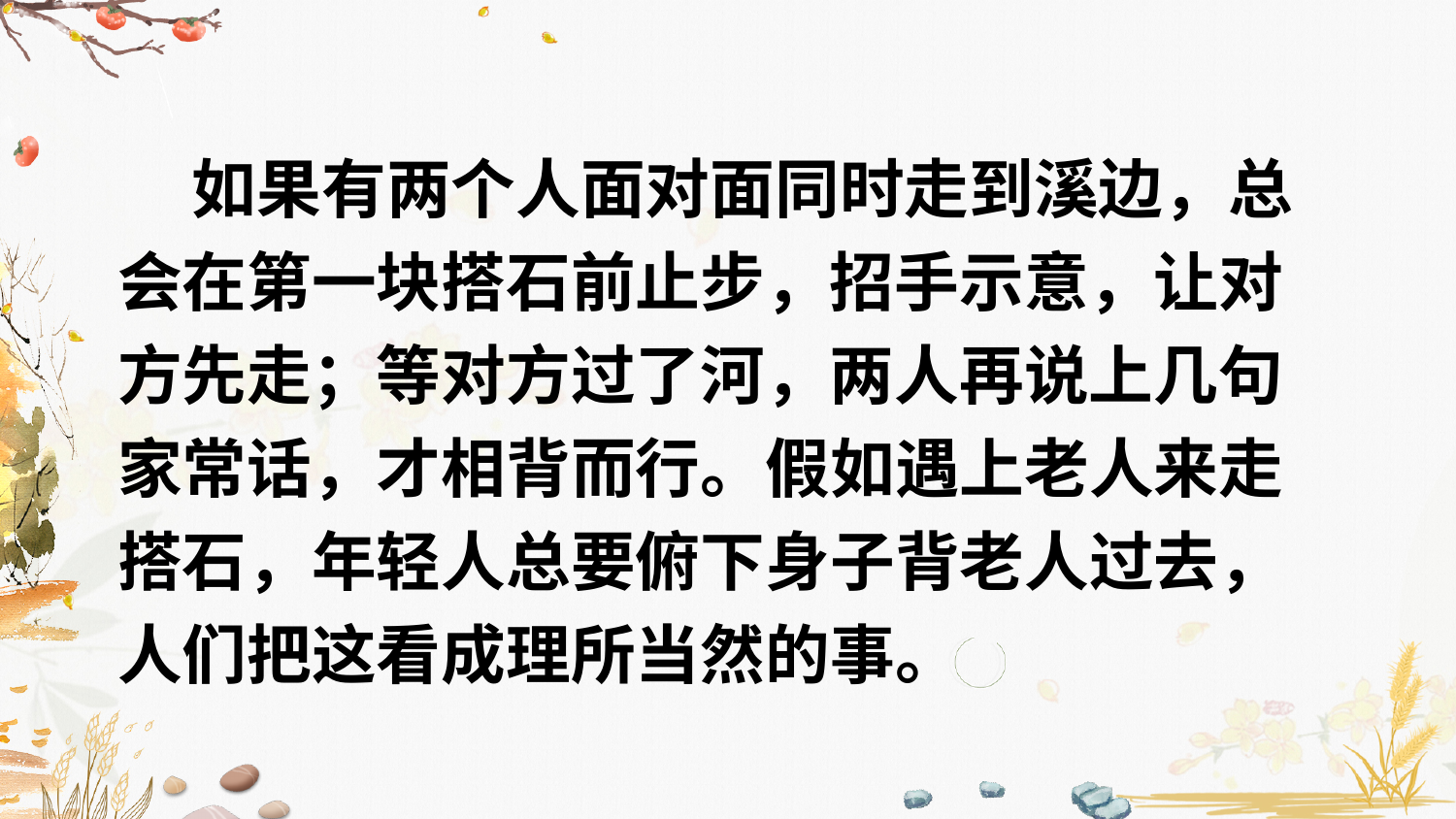

如果有两个人面对面同时走到溪边，总会在第一块搭石前止步，招手示意，让对方先走；等对方过了河，两人再说上几句家常话，才相背而行。假如遇上老人来走搭石，年轻人总要俯下身子背老人过去，人们把这看成理所当然的事。